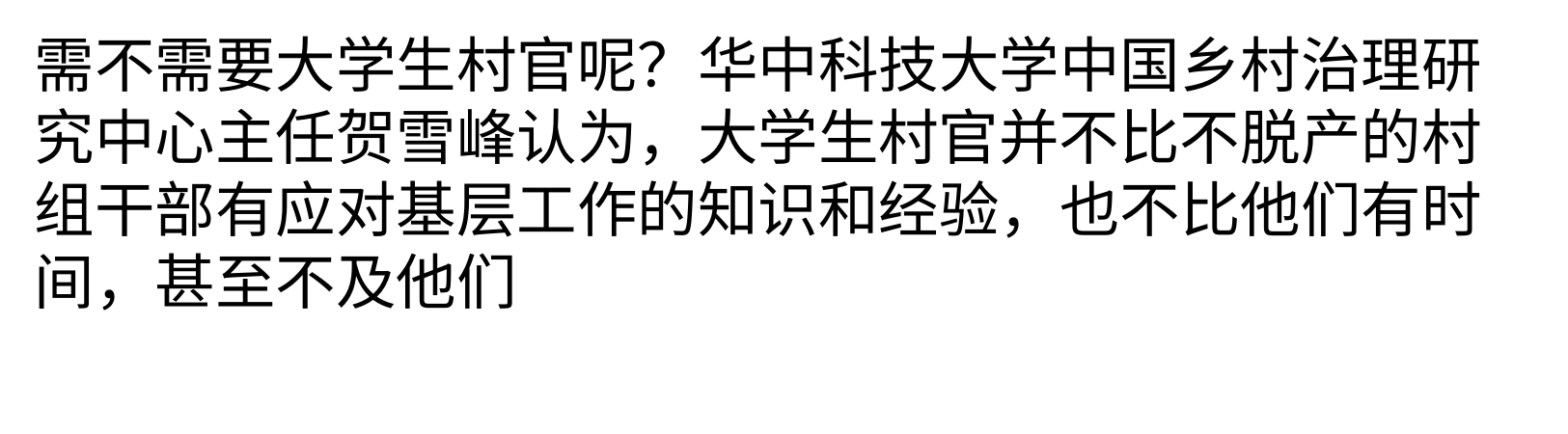

需不需要大学生村官呢？华中科技大学中国乡村治理研究中心主任贺雪峰认为，大学生村官并不比不脱产的村组干部有应对基层工作的知识和经验，也不比他们有时间，甚至不及他们